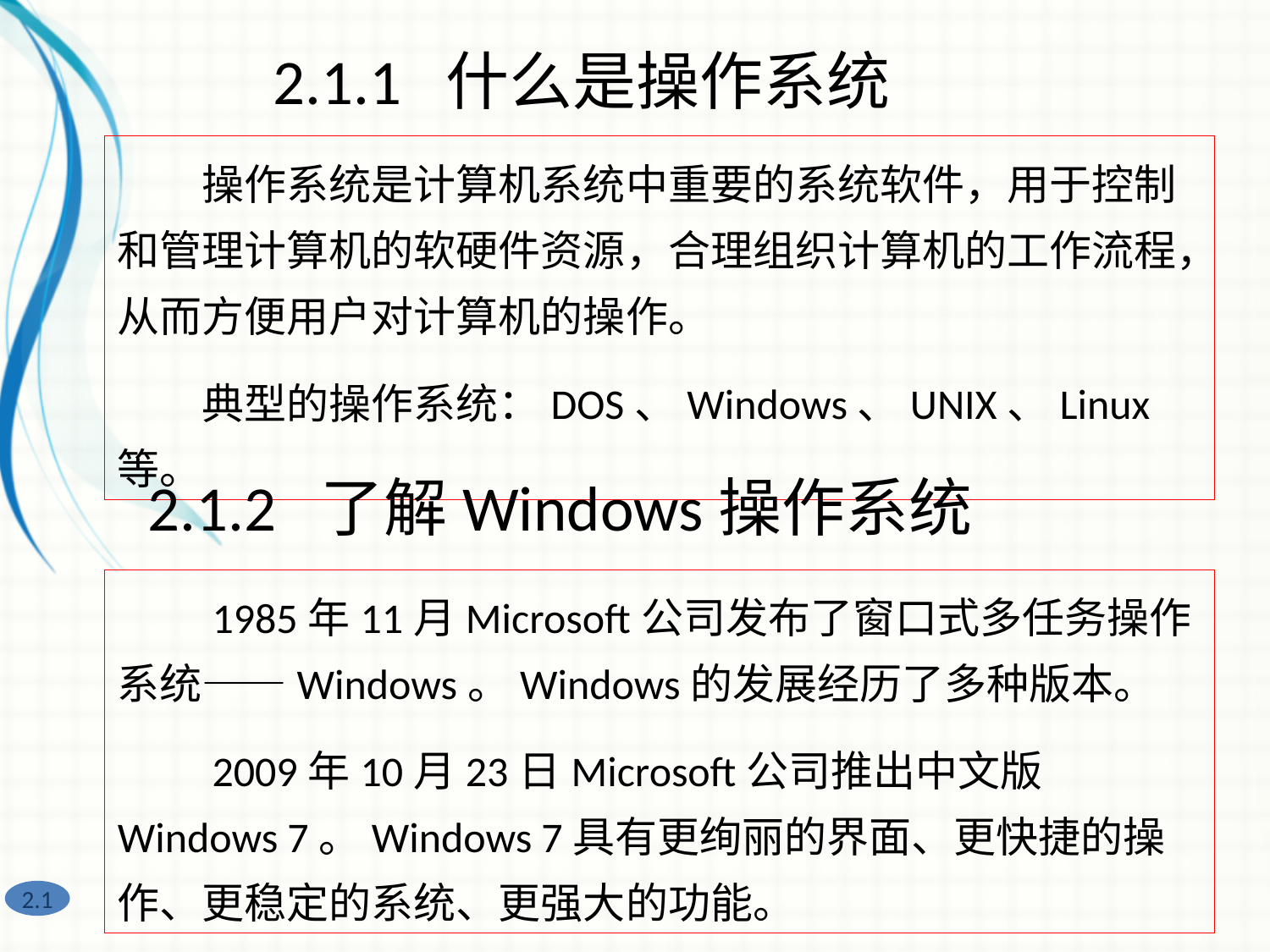

2.1.1  什么是操作系统
　　操作系统是计算机系统中重要的系统软件，用于控制和管理计算机的软硬件资源，合理组织计算机的工作流程，从而方便用户对计算机的操作。
　　典型的操作系统：DOS、Windows、UNIX、Linux等。
2.1.2  了解Windows操作系统
　　1985年11月Microsoft公司发布了窗口式多任务操作系统——Windows。Windows的发展经历了多种版本。
　　2009年10月23日Microsoft公司推出中文版Windows 7。Windows 7具有更绚丽的界面、更快捷的操作、更稳定的系统、更强大的功能。